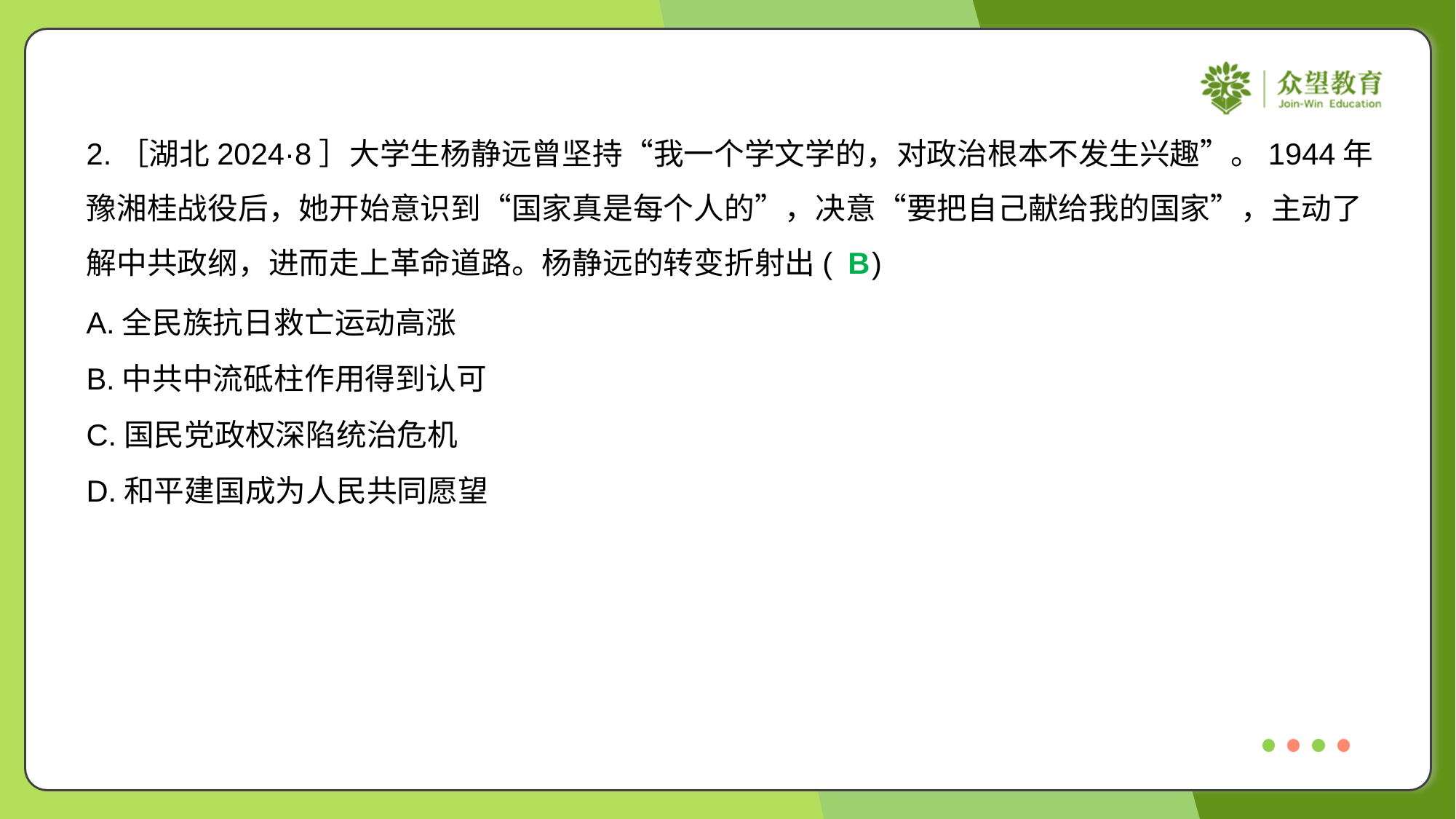

2.［湖北2024·8］大学生杨静远曾坚持“我一个学文学的，对政治根本不发生兴趣”。1944年
豫湘桂战役后，她开始意识到“国家真是每个人的”，决意“要把自己献给我的国家”，主动了
解中共政纲，进而走上革命道路。杨静远的转变折射出(     )
B
A.全民族抗日救亡运动高涨
B.中共中流砥柱作用得到认可
C.国民党政权深陷统治危机
D.和平建国成为人民共同愿望